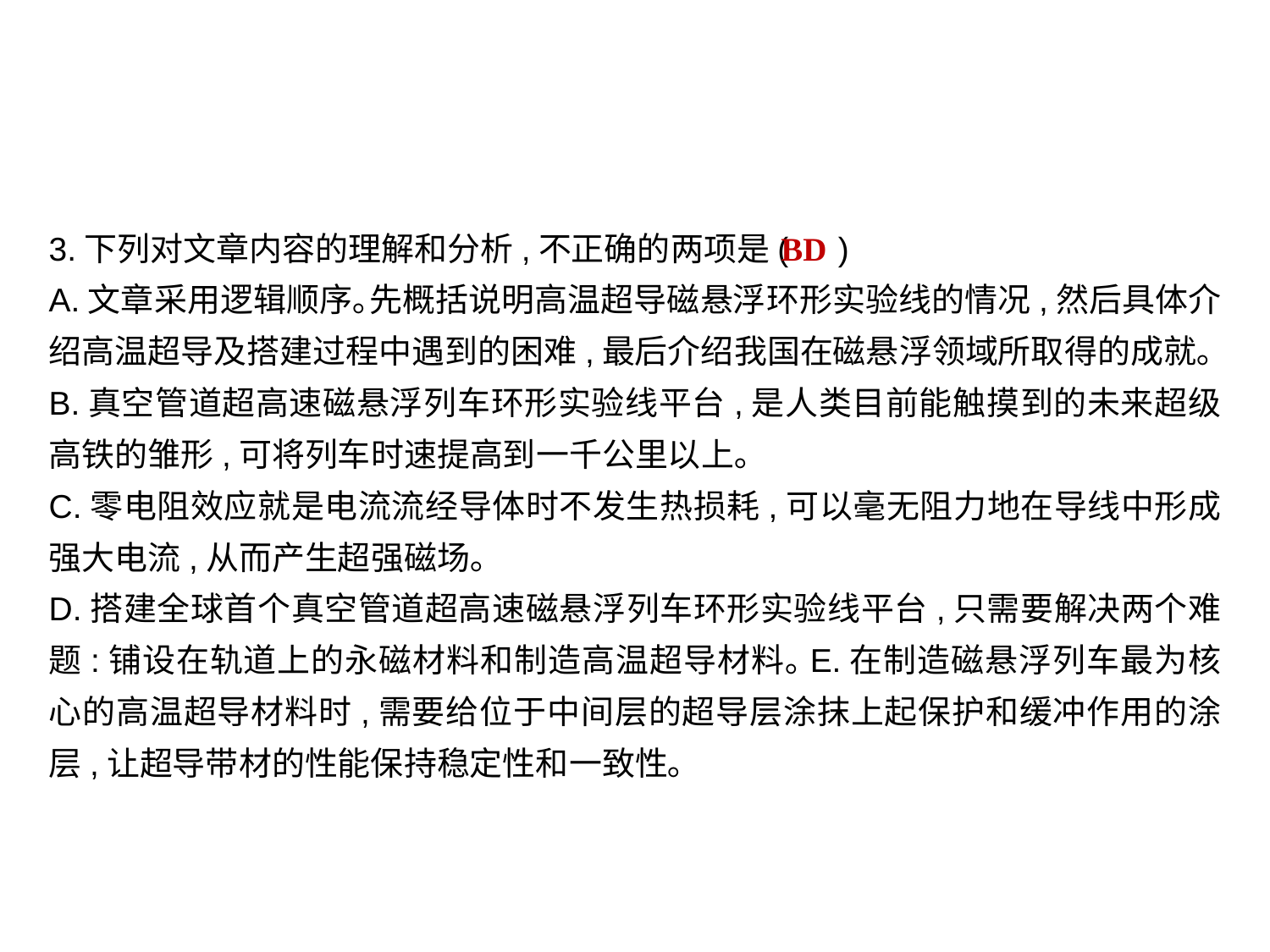

BD
3.下列对文章内容的理解和分析,不正确的两项是(	   )
A.文章采用逻辑顺序｡先概括说明高温超导磁悬浮环形实验线的情况,然后具体介绍高温超导及搭建过程中遇到的困难,最后介绍我国在磁悬浮领域所取得的成就｡
B.真空管道超高速磁悬浮列车环形实验线平台,是人类目前能触摸到的未来超级高铁的雏形,可将列车时速提高到一千公里以上｡
C.零电阻效应就是电流流经导体时不发生热损耗,可以毫无阻力地在导线中形成强大电流,从而产生超强磁场｡
D.搭建全球首个真空管道超高速磁悬浮列车环形实验线平台,只需要解决两个难题:铺设在轨道上的永磁材料和制造高温超导材料｡E.在制造磁悬浮列车最为核心的高温超导材料时,需要给位于中间层的超导层涂抹上起保护和缓冲作用的涂层,让超导带材的性能保持稳定性和一致性｡